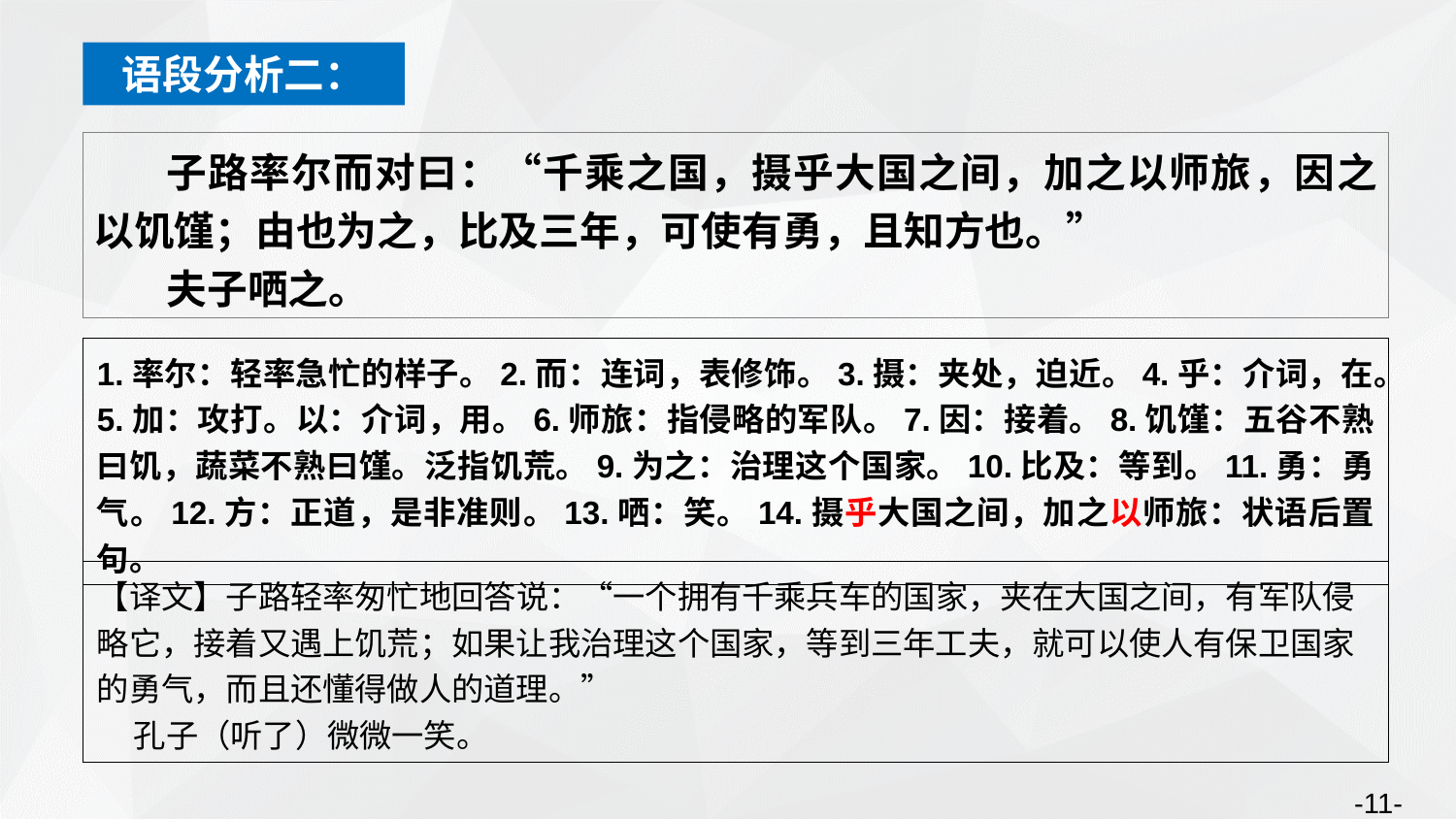

语段分析二：
子路率尔而对曰：“千乘之国，摄乎大国之间，加之以师旅，因之以饥馑；由也为之，比及三年，可使有勇，且知方也。”
夫子哂之。
1.率尔：轻率急忙的样子。2.而：连词，表修饰。3.摄：夹处，迫近。4.乎：介词，在。5.加：攻打。以：介词，用。6.师旅：指侵略的军队。7.因：接着。8.饥馑：五谷不熟曰饥，蔬菜不熟曰馑。泛指饥荒。9.为之：治理这个国家。10.比及：等到。11.勇：勇气。12.方：正道，是非准则。13.哂：笑。14.摄乎大国之间，加之以师旅：状语后置句。
【译文】子路轻率匆忙地回答说：“一个拥有千乘兵车的国家，夹在大国之间，有军队侵略它，接着又遇上饥荒；如果让我治理这个国家，等到三年工夫，就可以使人有保卫国家的勇气，而且还懂得做人的道理。”
    孔子（听了）微微一笑。
-11-